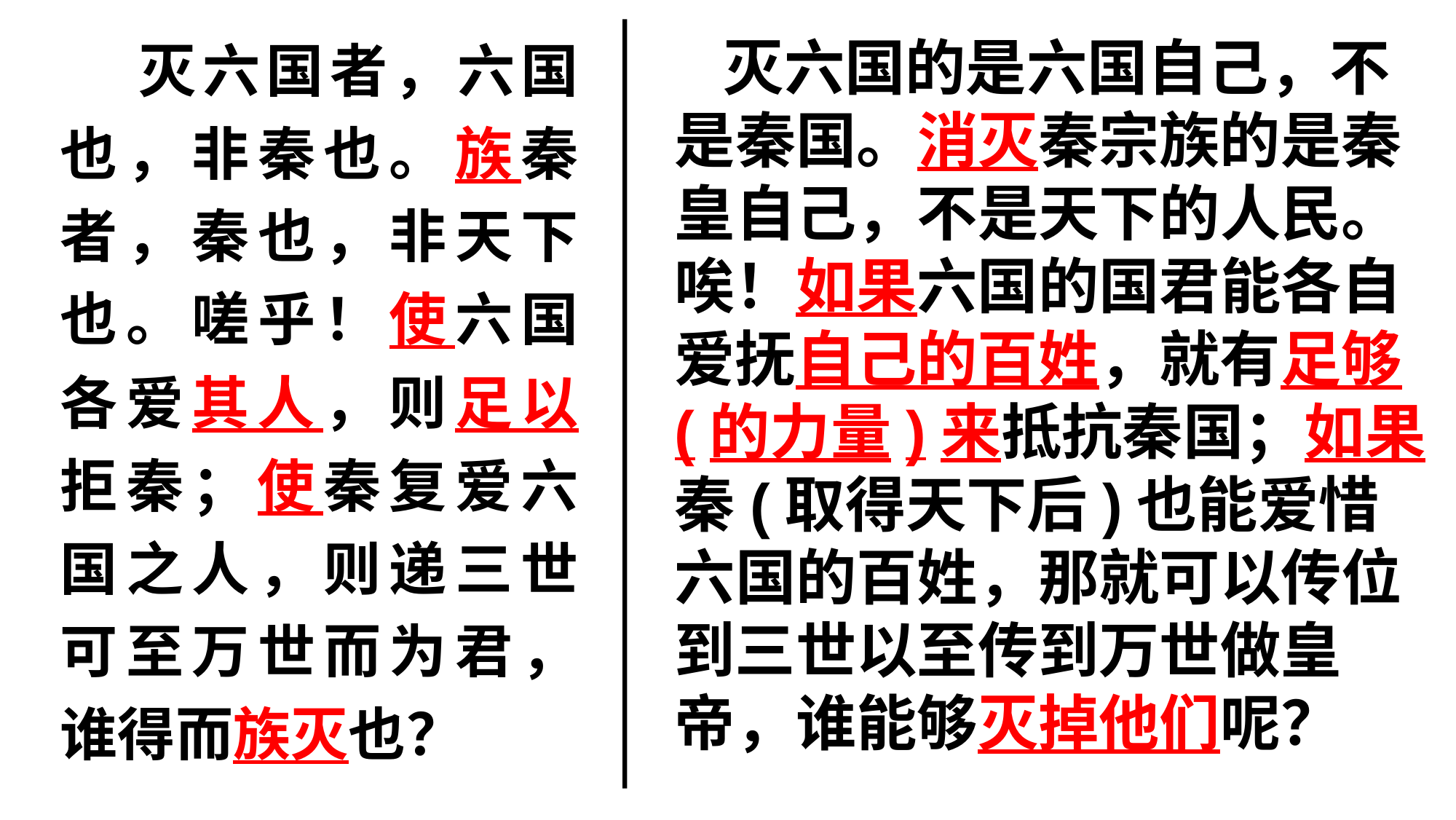

灭六国者，六国也，非秦也。族秦者，秦也，非天下也。嗟乎！使六国各爱其人，则足以拒秦；使秦复爱六国之人，则递三世可至万世而为君，谁得而族灭也？

      灭六国的是六国自己，不是秦国。消灭秦宗族的是秦皇自己，不是天下的人民。唉！如果六国的国君能各自爱抚自己的百姓，就有足够(的力量)来抵抗秦国；如果秦(取得天下后)也能爱惜六国的百姓，那就可以传位到三世以至传到万世做皇帝，谁能够灭掉他们呢？